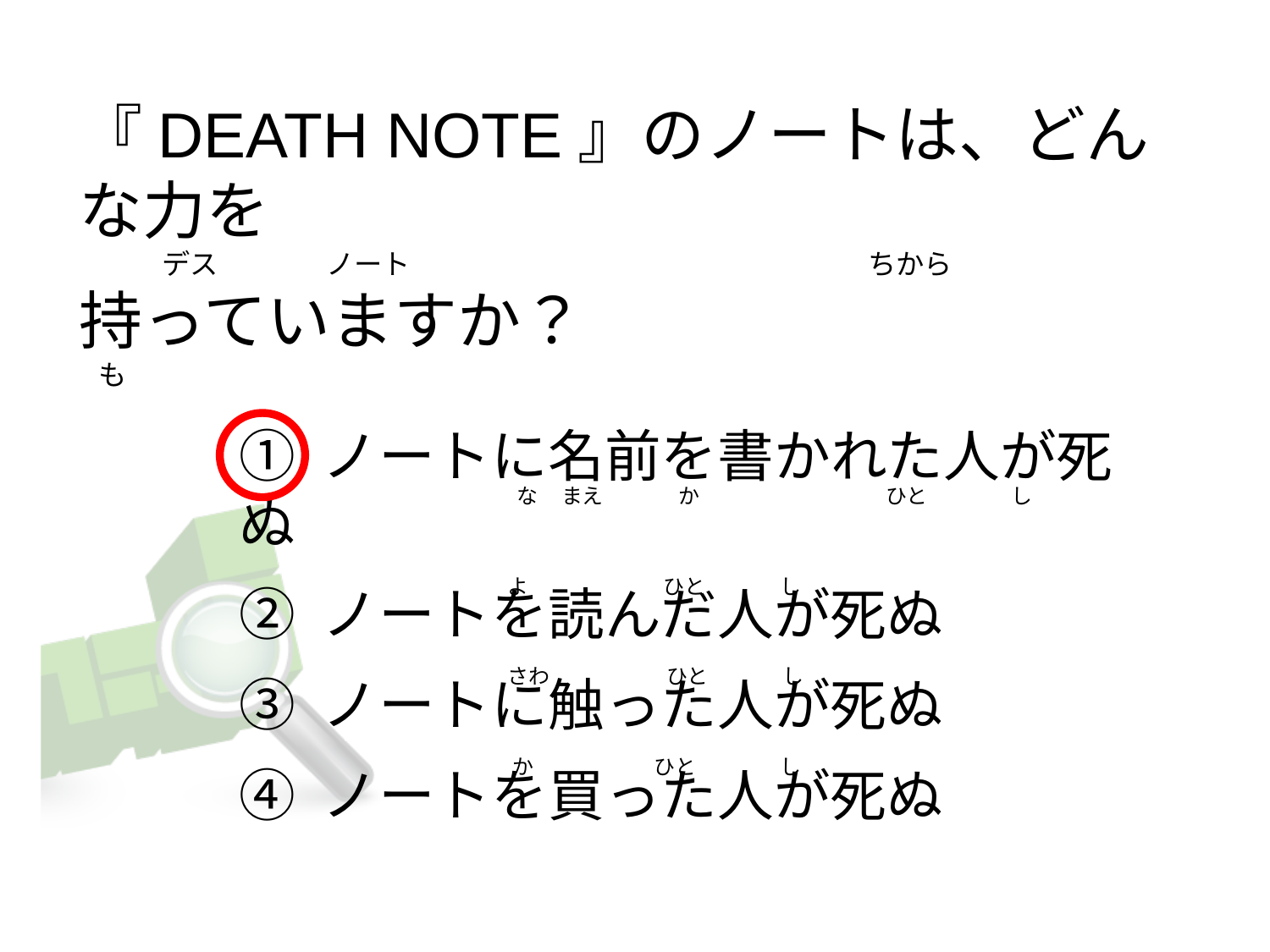

# 『DEATH NOTE』のノートは、どんな力を              デス                 ノート                                                                        ちから 持っていますか？    も

① ノートに名前を書かれた人が死ぬ
② ノートを読んだ人が死ぬ
③ ノートに触った人が死ぬ
④ ノートを買った人が死ぬ
                                          な     まえ                か                                        ひと                  し
                                        よ                             ひと                し
                                        さわ                         ひと                し
                                         か                          ひと                  し